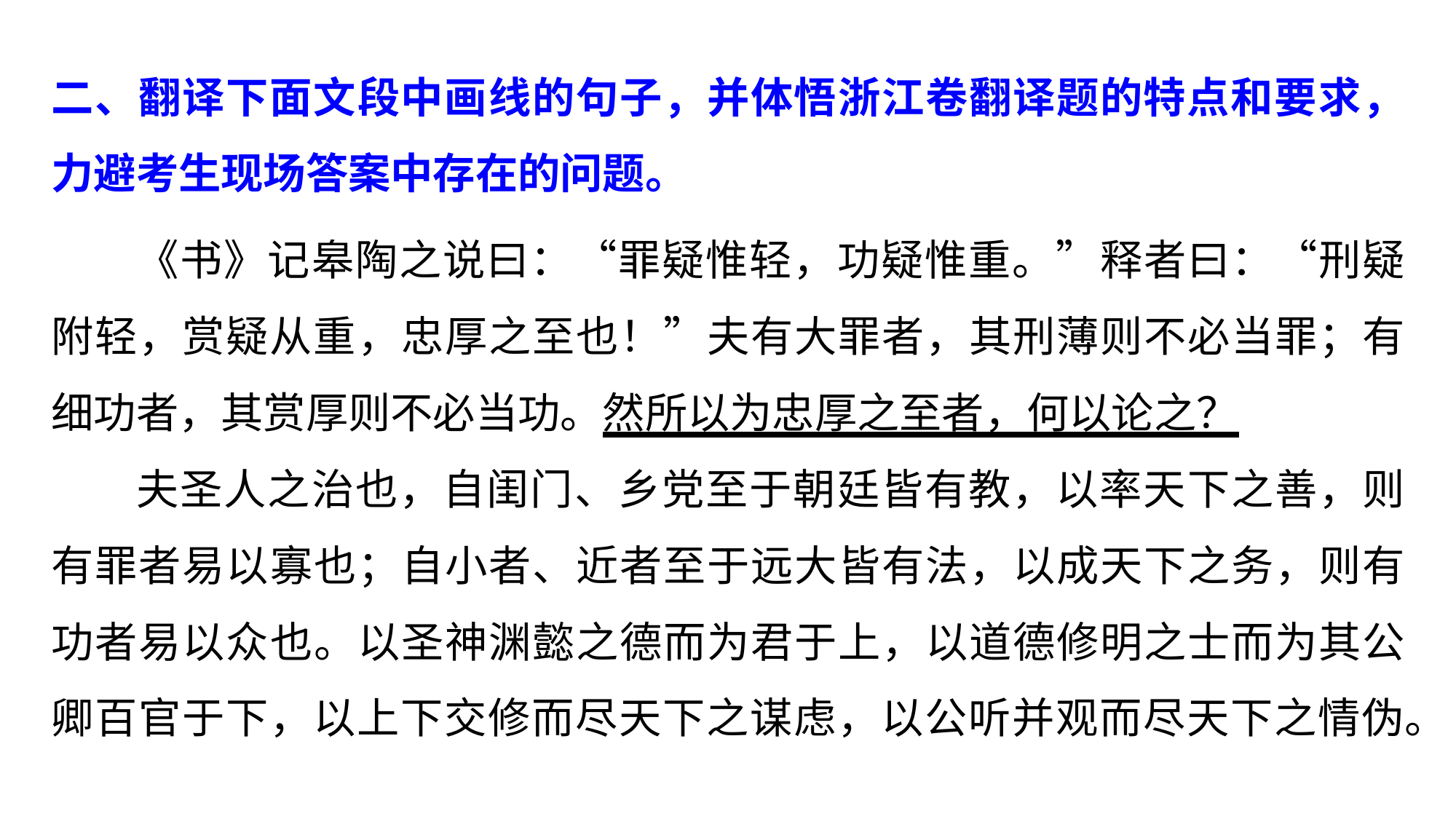

二、翻译下面文段中画线的句子，并体悟浙江卷翻译题的特点和要求，力避考生现场答案中存在的问题。
《书》记皋陶之说曰：“罪疑惟轻，功疑惟重。”释者曰：“刑疑附轻，赏疑从重，忠厚之至也！”夫有大罪者，其刑薄则不必当罪；有细功者，其赏厚则不必当功。然所以为忠厚之至者，何以论之？
夫圣人之治也，自闺门、乡党至于朝廷皆有教，以率天下之善，则有罪者易以寡也；自小者、近者至于远大皆有法，以成天下之务，则有功者易以众也。以圣神渊懿之德而为君于上，以道德修明之士而为其公卿百官于下，以上下交修而尽天下之谋虑，以公听并观而尽天下之情伪。